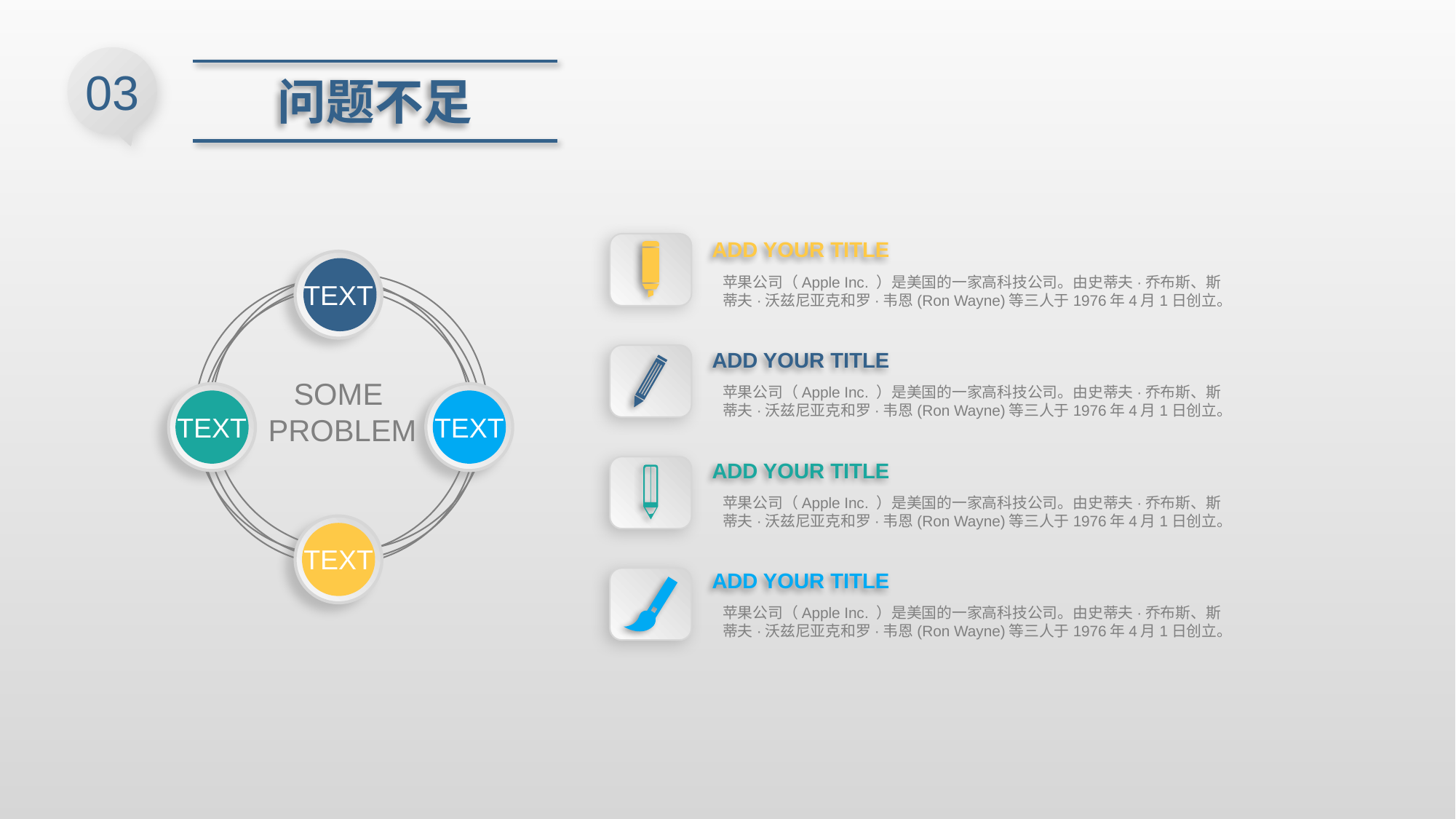

03
问题不足
ADD YOUR TITLE
苹果公司（Apple Inc. ）是美国的一家高科技公司。由史蒂夫·乔布斯、斯蒂夫·沃兹尼亚克和罗·韦恩(Ron Wayne)等三人于1976年4月1日创立。

TEXT

ADD YOUR TITLE
苹果公司（Apple Inc. ）是美国的一家高科技公司。由史蒂夫·乔布斯、斯蒂夫·沃兹尼亚克和罗·韦恩(Ron Wayne)等三人于1976年4月1日创立。

SOME
PROBLEM

TEXT

TEXT
ADD YOUR TITLE
苹果公司（Apple Inc. ）是美国的一家高科技公司。由史蒂夫·乔布斯、斯蒂夫·沃兹尼亚克和罗·韦恩(Ron Wayne)等三人于1976年4月1日创立。

TEXT
ADD YOUR TITLE
苹果公司（Apple Inc. ）是美国的一家高科技公司。由史蒂夫·乔布斯、斯蒂夫·沃兹尼亚克和罗·韦恩(Ron Wayne)等三人于1976年4月1日创立。